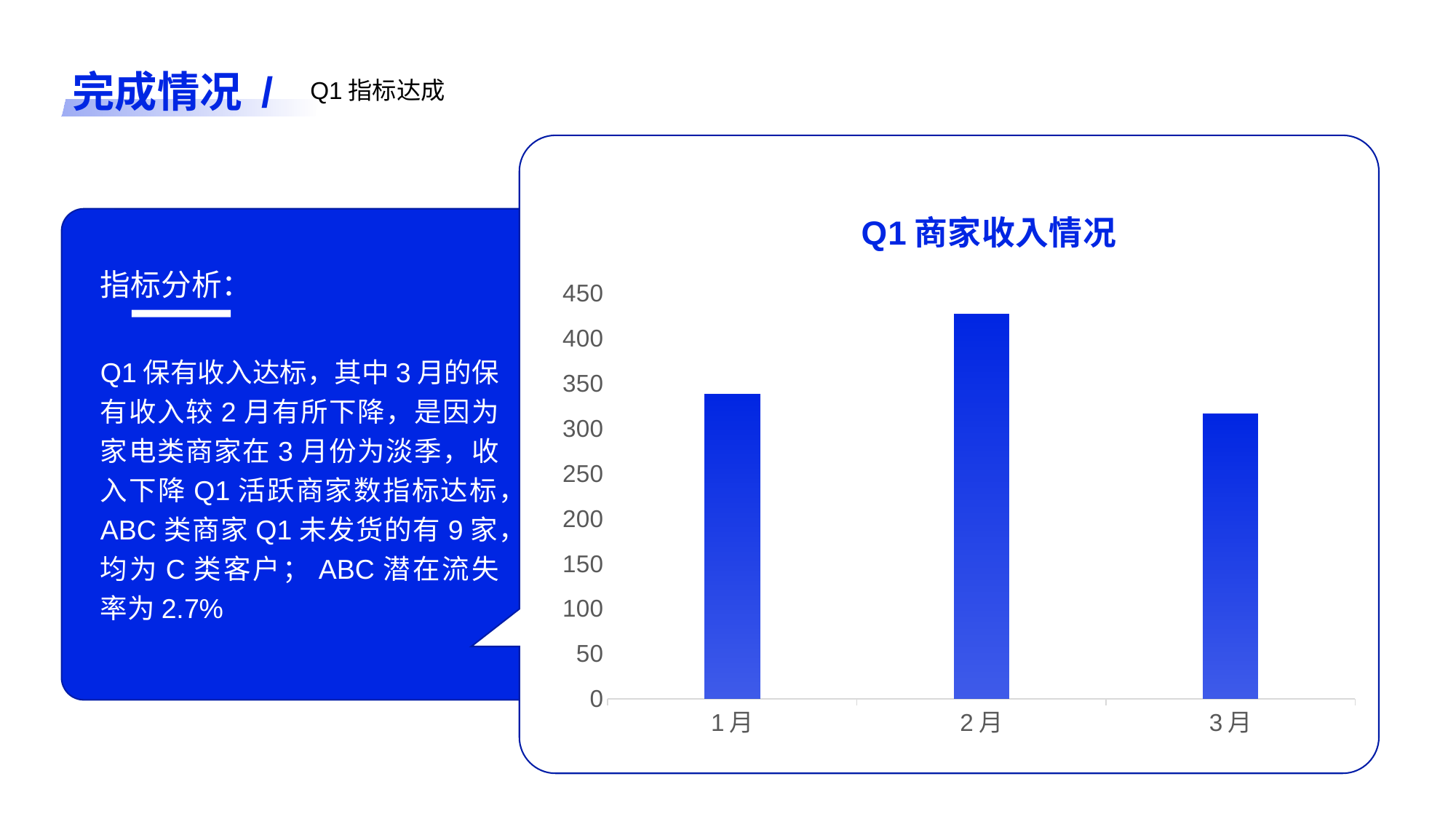

完成情况 /

Q1指标达成

### Chart: Q1商家收入情况

| Category | 系列 1 |
|---|---|
| 1月 | 338.0 |
| 2月 | 427.0 |
| 3月 | 316.0 |
指标分析：

Q1保有收入达标，其中3月的保有收入较2月有所下降，是因为家电类商家在3月份为淡季，收入下降Q1活跃商家数指标达标，ABC类商家Q1未发货的有9家，均为C类客户；ABC潜在流失率为2.7%